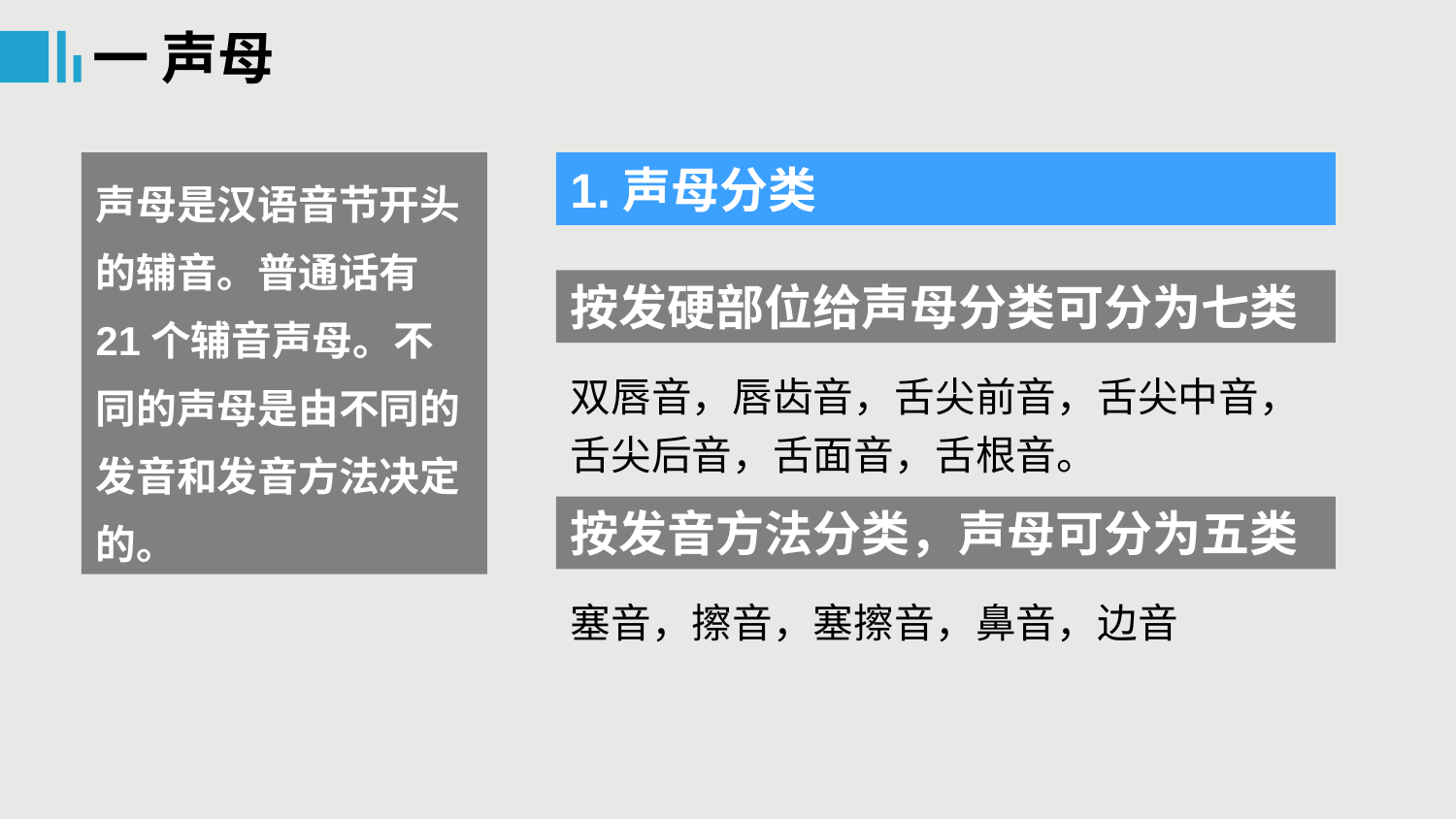

一 声母

声母是汉语音节开头的辅音。普通话有21个辅音声母。不同的声母是由不同的发音和发音方法决定的。
1.声母分类
按发硬部位给声母分类可分为七类
双唇音，唇齿音，舌尖前音，舌尖中音，舌尖后音，舌面音，舌根音。
按发音方法分类，声母可分为五类
塞音，擦音，塞擦音，鼻音，边音